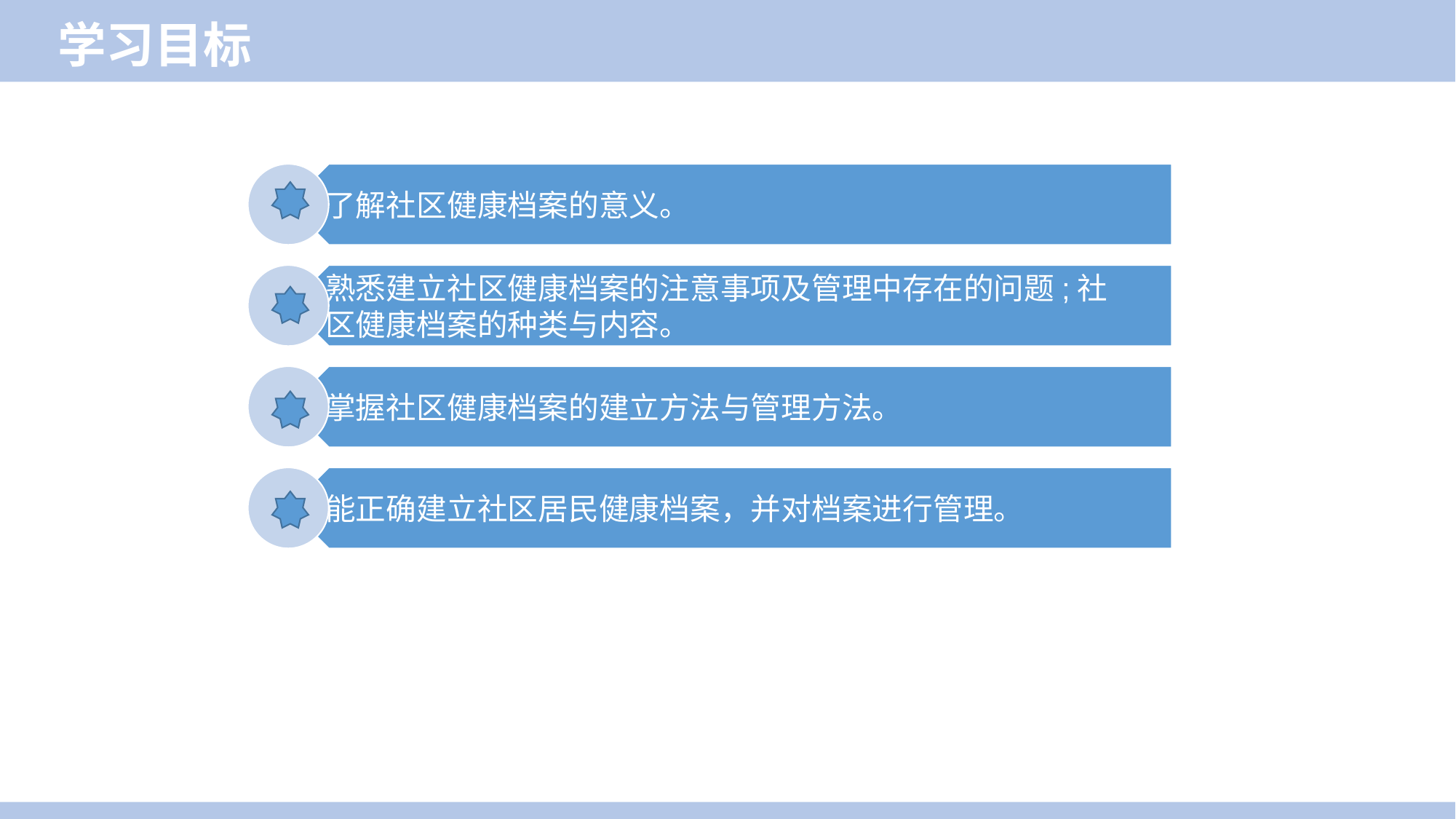

学习目标
了解社区健康档案的意义。
熟悉建立社区健康档案的注意事项及管理中存在的问题;社区健康档案的种类与内容。
掌握社区健康档案的建立方法与管理方法。
能正确建立社区居民健康档案，并对档案进行管理。